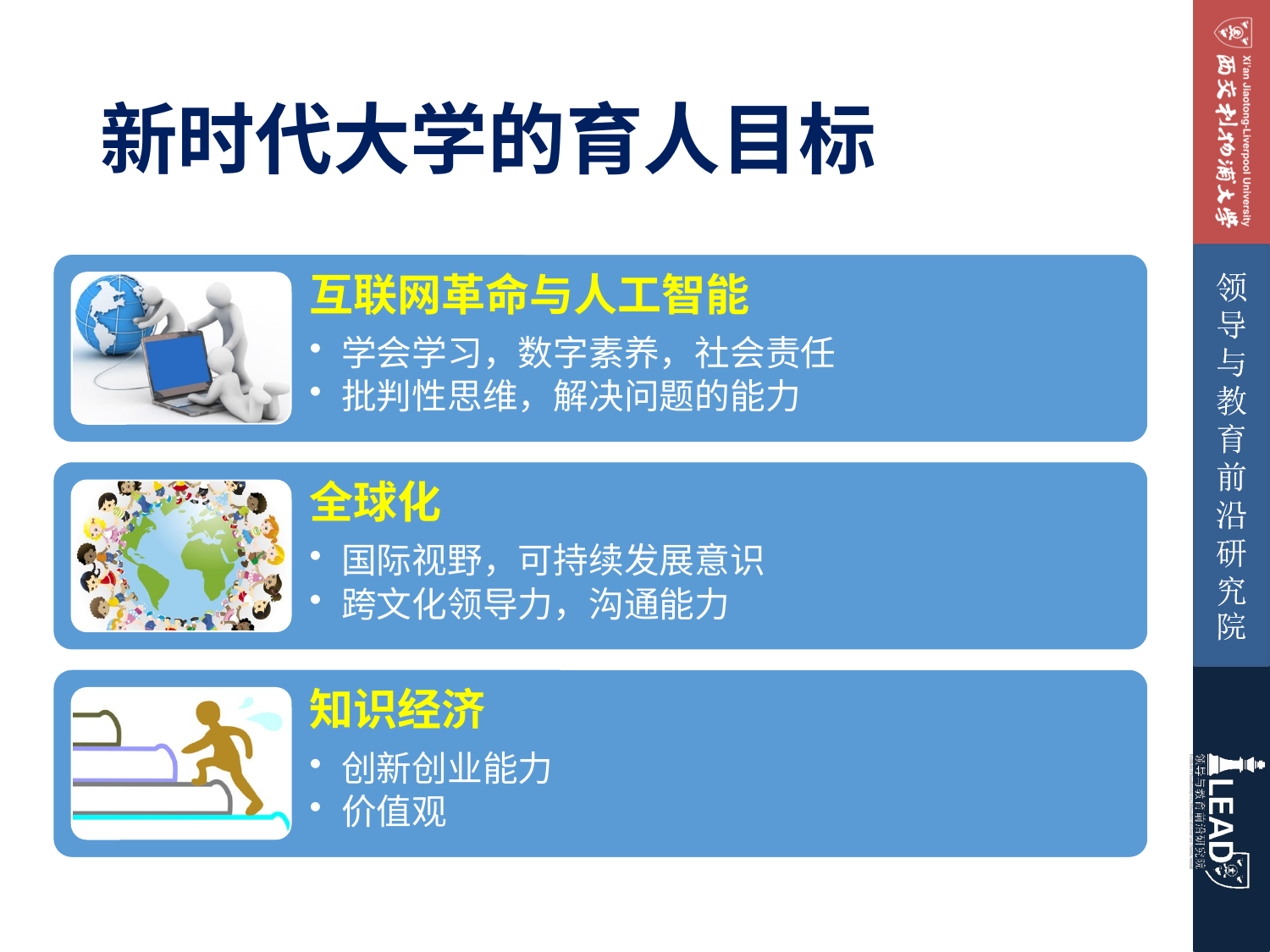

# 新时代大学的育人目标
互联网革命与人工智能
学会学习，数字素养，社会责任
批判性思维，解决问题的能力
全球化
国际视野，可持续发展意识
跨文化领导力，沟通能力
知识经济
创新创业能力
价值观